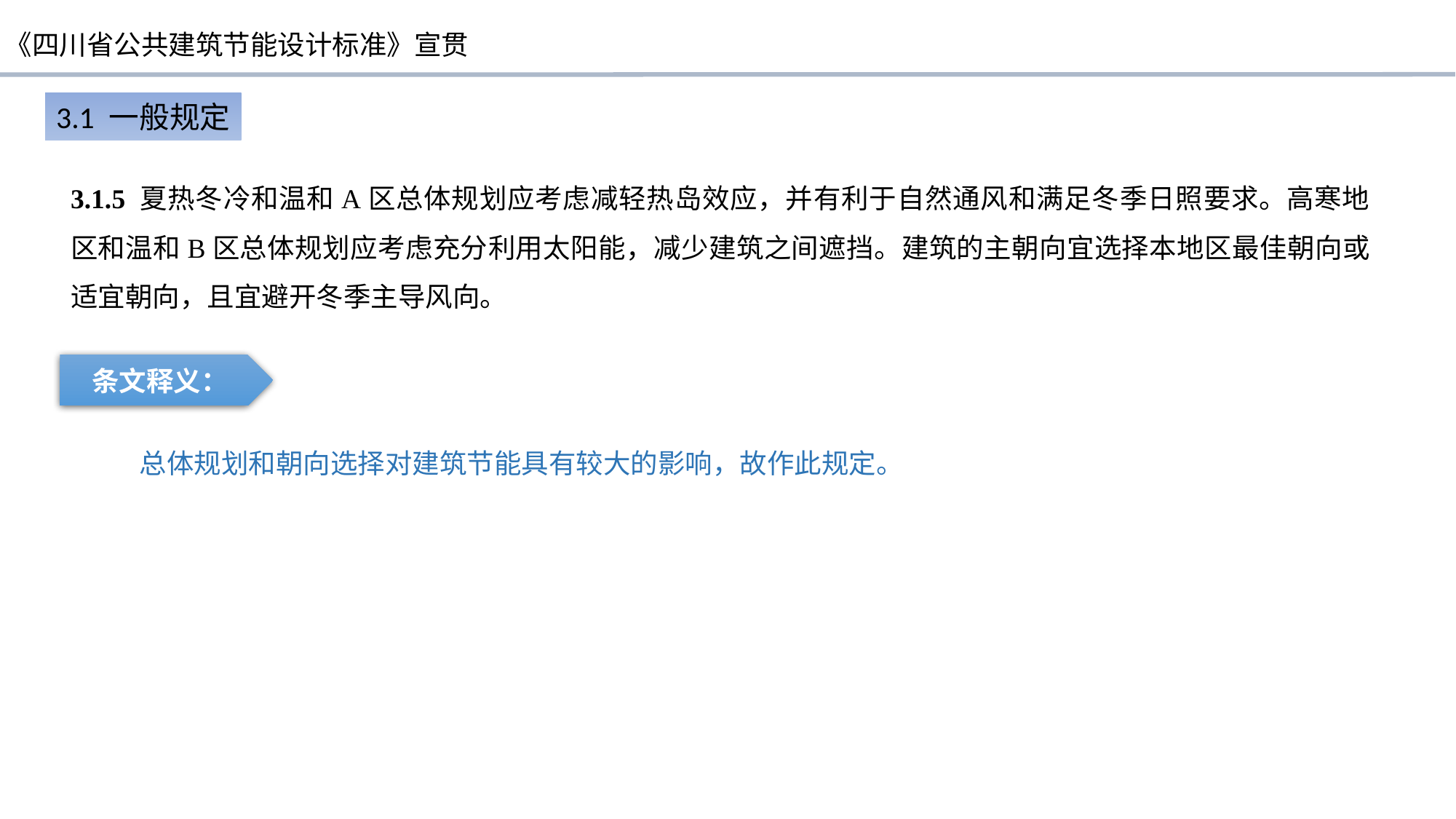

3.1 一般规定
3.1.5 夏热冬冷和温和A区总体规划应考虑减轻热岛效应，并有利于自然通风和满足冬季日照要求。高寒地区和温和B区总体规划应考虑充分利用太阳能，减少建筑之间遮挡。建筑的主朝向宜选择本地区最佳朝向或适宜朝向，且宜避开冬季主导风向。
条文释义：
总体规划和朝向选择对建筑节能具有较大的影响，故作此规定。